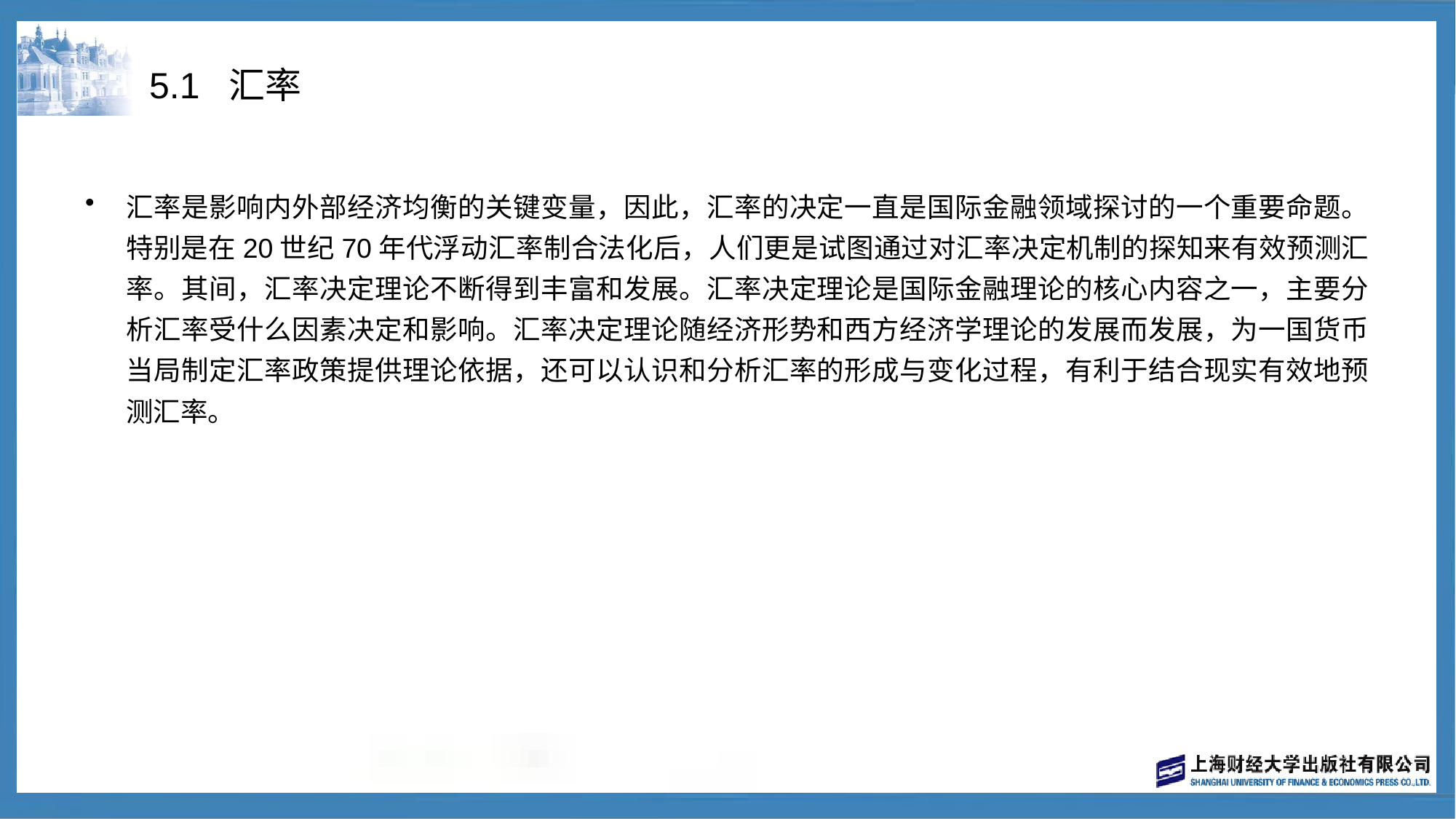

# 5.1  汇率
汇率是影响内外部经济均衡的关键变量，因此，汇率的决定一直是国际金融领域探讨的一个重要命题。特别是在20世纪70年代浮动汇率制合法化后，人们更是试图通过对汇率决定机制的探知来有效预测汇率。其间，汇率决定理论不断得到丰富和发展。汇率决定理论是国际金融理论的核心内容之一，主要分析汇率受什么因素决定和影响。汇率决定理论随经济形势和西方经济学理论的发展而发展，为一国货币当局制定汇率政策提供理论依据，还可以认识和分析汇率的形成与变化过程，有利于结合现实有效地预测汇率。